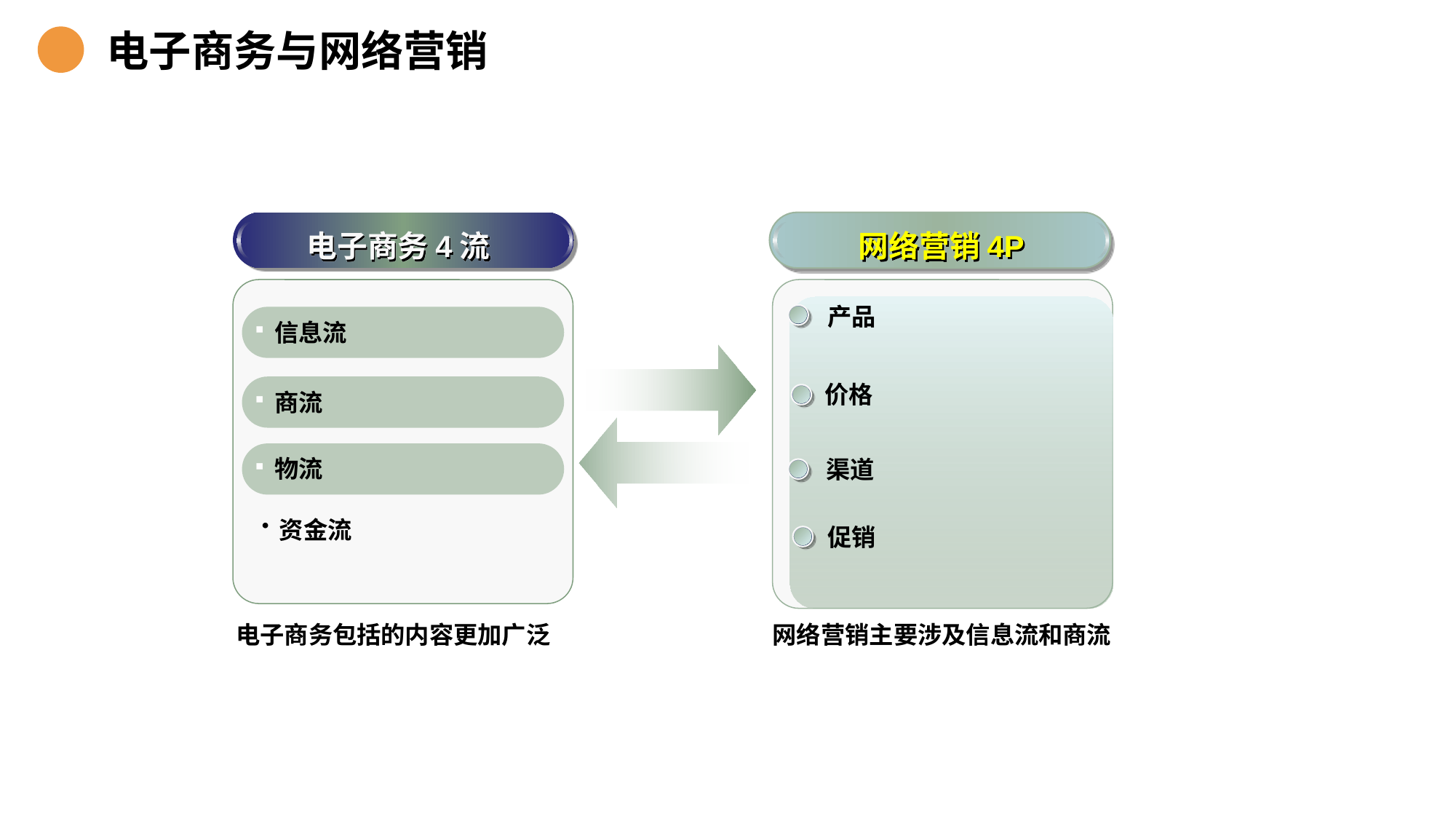

电子商务与网络营销

电子商务4流
网络营销4P

  产品

 信息流

  价格

 商流

  渠道
 物流

  促销
 资金流

电子商务包括的内容更加广泛
网络营销主要涉及信息流和商流